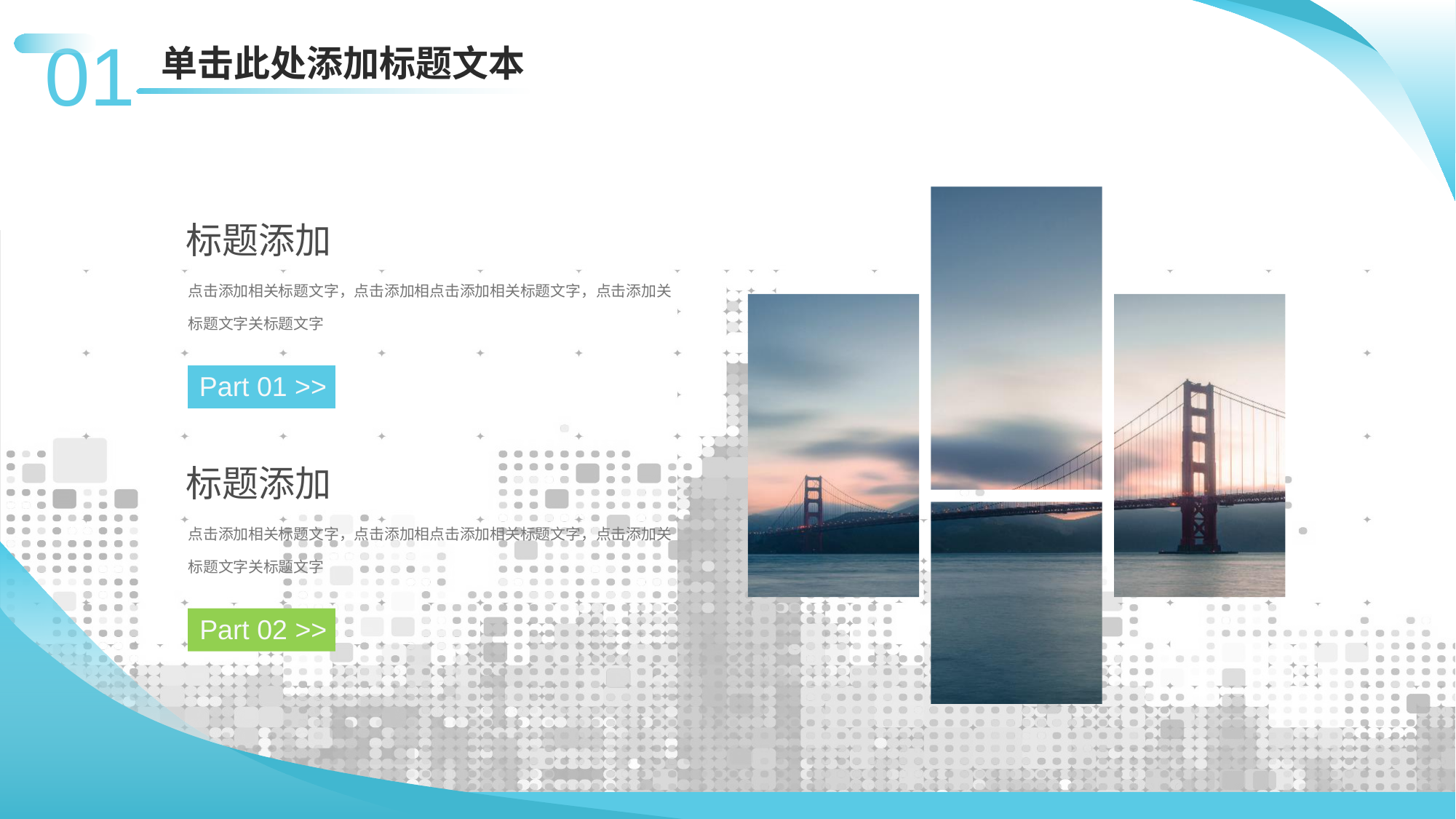

01

单击此处添加标题文本

标题添加
点击添加相关标题文字，点击添加相点击添加相关标题文字，点击添加关标题文字关标题文字

Part 01 >>

标题添加
点击添加相关标题文字，点击添加相点击添加相关标题文字，点击添加关标题文字关标题文字

Part 02 >>